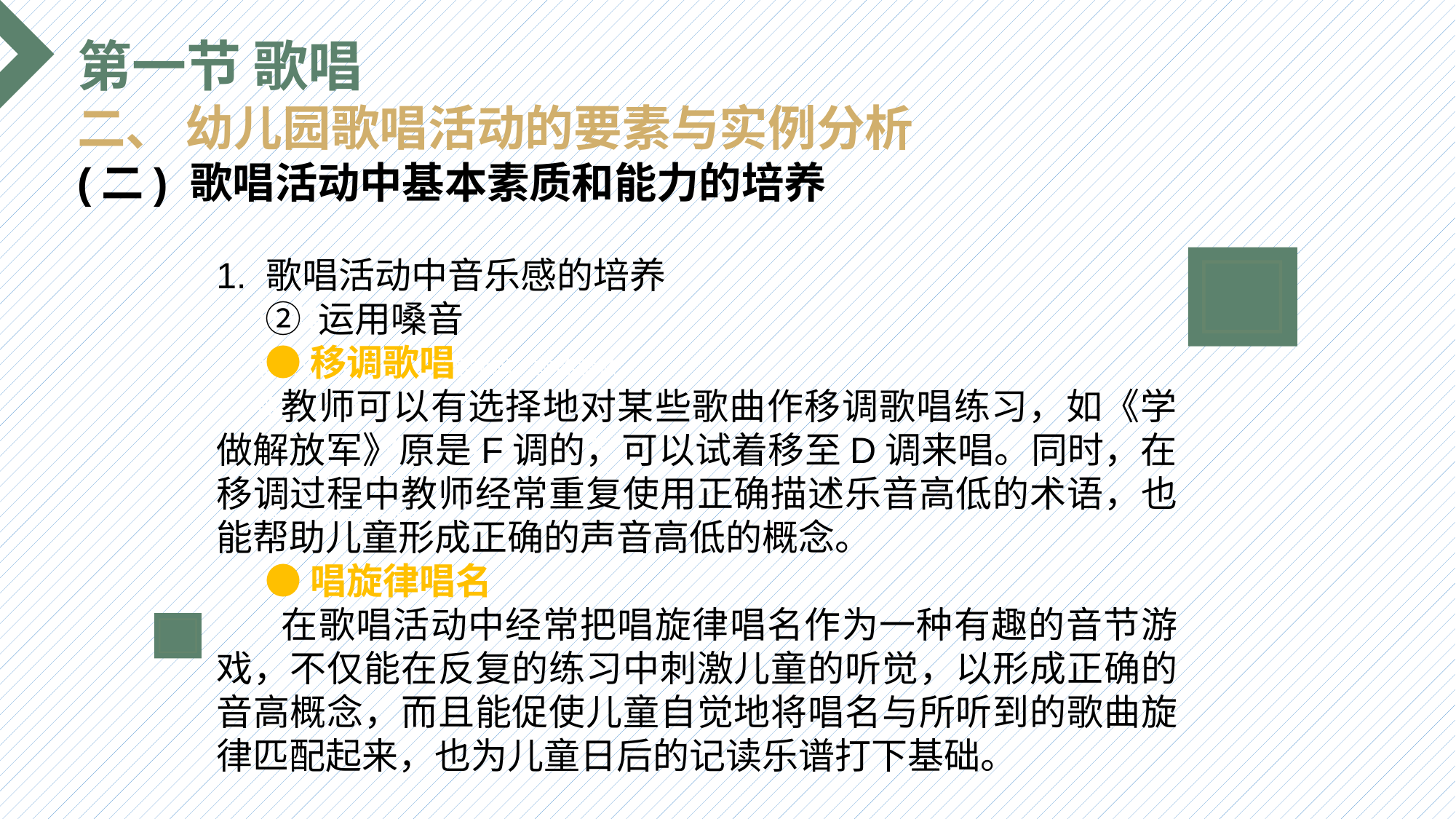

第一节 歌唱
二、 幼儿园歌唱活动的要素与实例分析
(二) 歌唱活动中基本素质和能力的培养

1. 歌唱活动中音乐感的培养
      ② 运用嗓音
      ●移调歌唱
      教师可以有选择地对某些歌曲作移调歌唱练习，如《学做解放军》原是F调的，可以试着移至D调来唱。同时，在移调过程中教师经常重复使用正确描述乐音高低的术语，也能帮助儿童形成正确的声音高低的概念。
      ●唱旋律唱名
      在歌唱活动中经常把唱旋律唱名作为一种有趣的音节游戏，不仅能在反复的练习中刺激儿童的听觉，以形成正确的音高概念，而且能促使儿童自觉地将唱名与所听到的歌曲旋律匹配起来，也为儿童日后的记读乐谱打下基础。

选题背景
输入您的内容，请简要说明，言简意赅即可输入您的内容，请简要说明，言简意赅即可输入您的内容，请简要说明，言简意赅即可输入您的内容，请简要说明，言简意赅即可